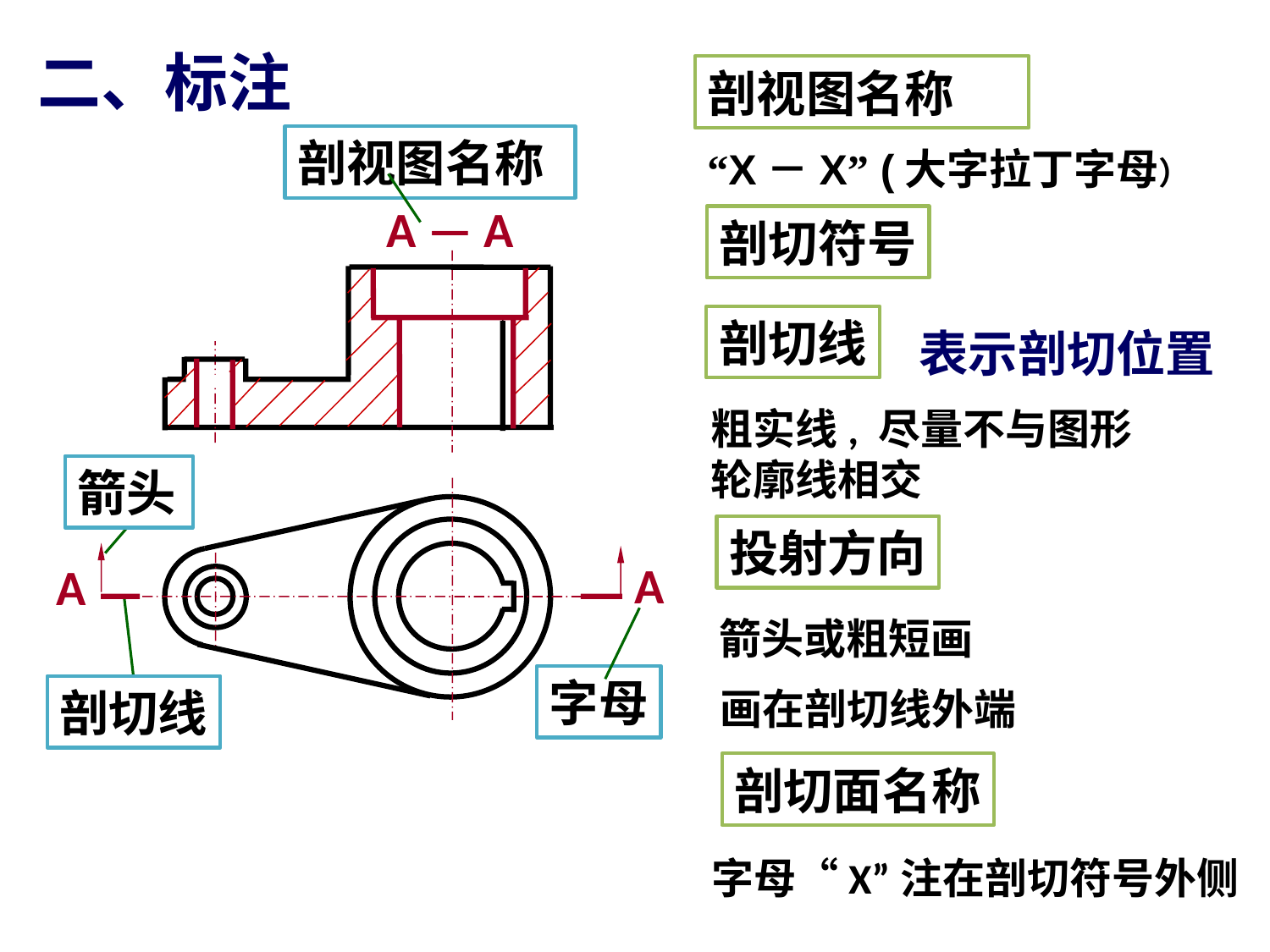

二、标注
剖视图名称
剖视图名称
“X－X” (大字拉丁字母）

A — A

A
A

剖切符号
剖切线
表示剖切位置
粗实线, 尽量不与图形
轮廓线相交
箭头

投射方向

箭头或粗短画

字母
剖切线
画在剖切线外端
剖切面名称
字母“X”注在剖切符号外侧